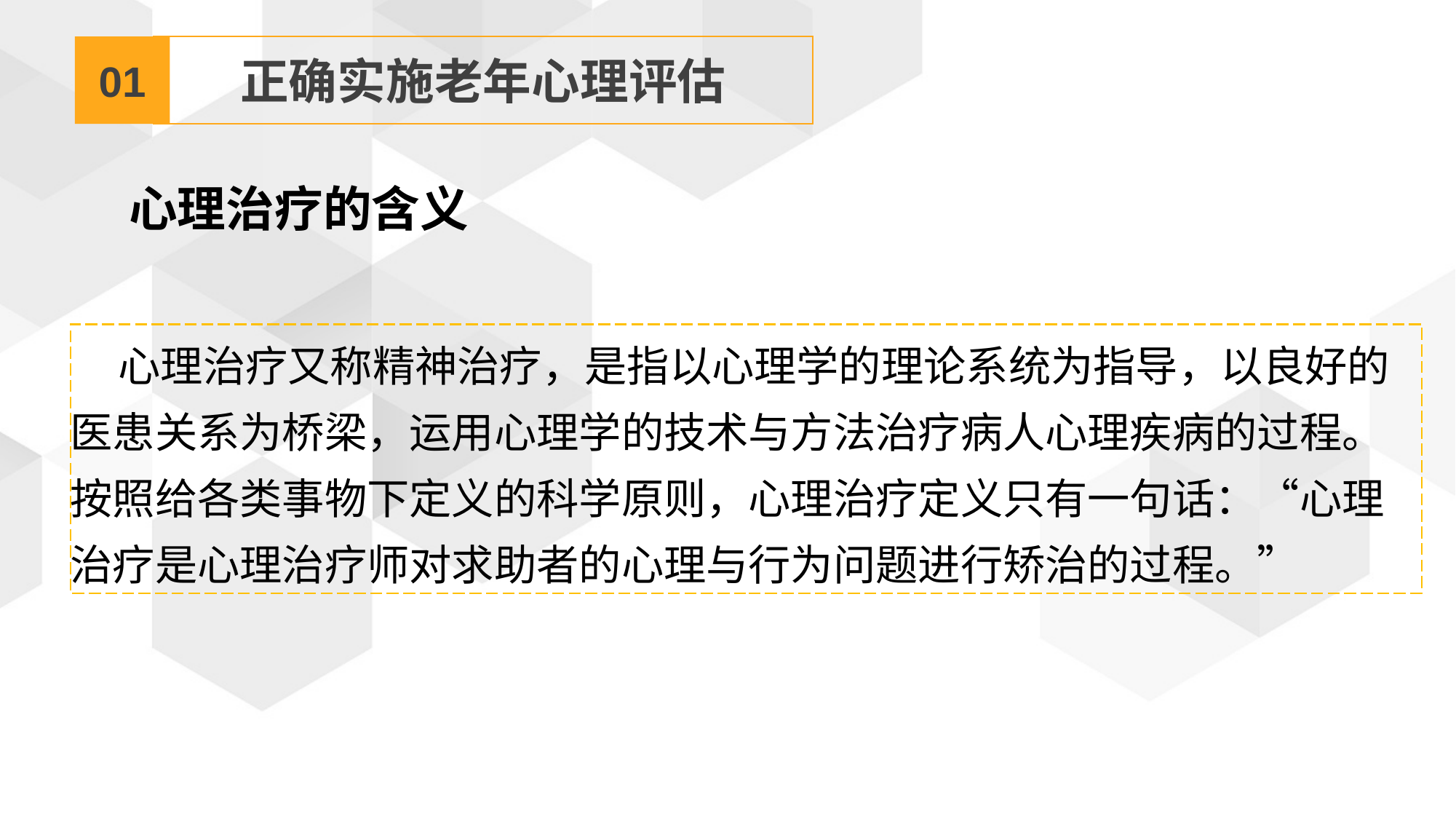

01
正确实施老年心理评估
心理治疗的含义
    心理治疗又称精神治疗，是指以心理学的理论系统为指导，以良好的医患关系为桥梁，运用心理学的技术与方法治疗病人心理疾病的过程。按照给各类事物下定义的科学原则，心理治疗定义只有一句话：“心理治疗是心理治疗师对求助者的心理与行为问题进行矫治的过程。”